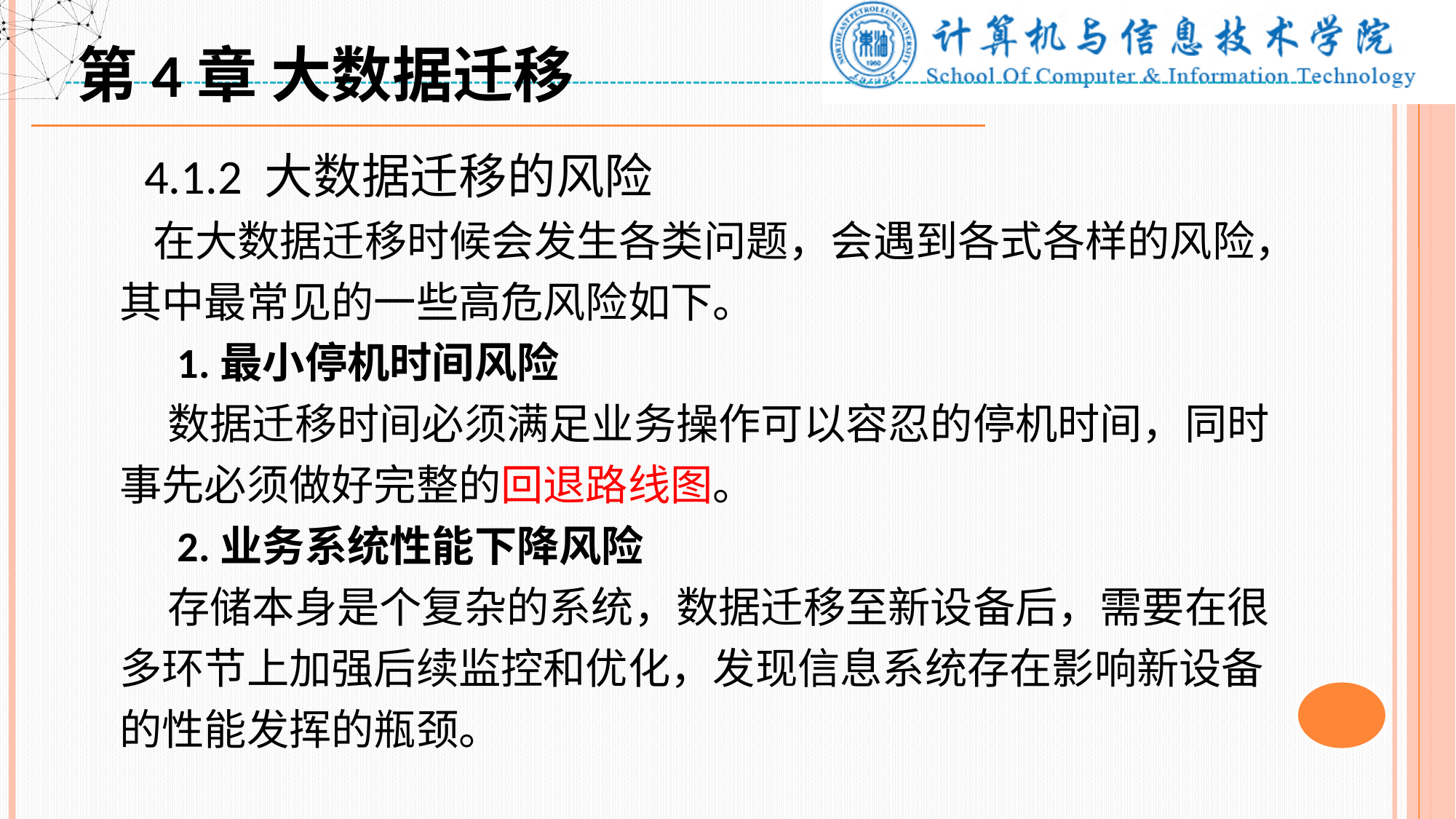

第4章 大数据迁移
   4.1.2 大数据迁移的风险
   在大数据迁移时候会发生各类问题，会遇到各式各样的风险，其中最常见的一些高危风险如下。
      1.最小停机时间风险
    数据迁移时间必须满足业务操作可以容忍的停机时间，同时事先必须做好完整的回退路线图。
      2.业务系统性能下降风险
    存储本身是个复杂的系统，数据迁移至新设备后，需要在很多环节上加强后续监控和优化，发现信息系统存在影响新设备的性能发挥的瓶颈。